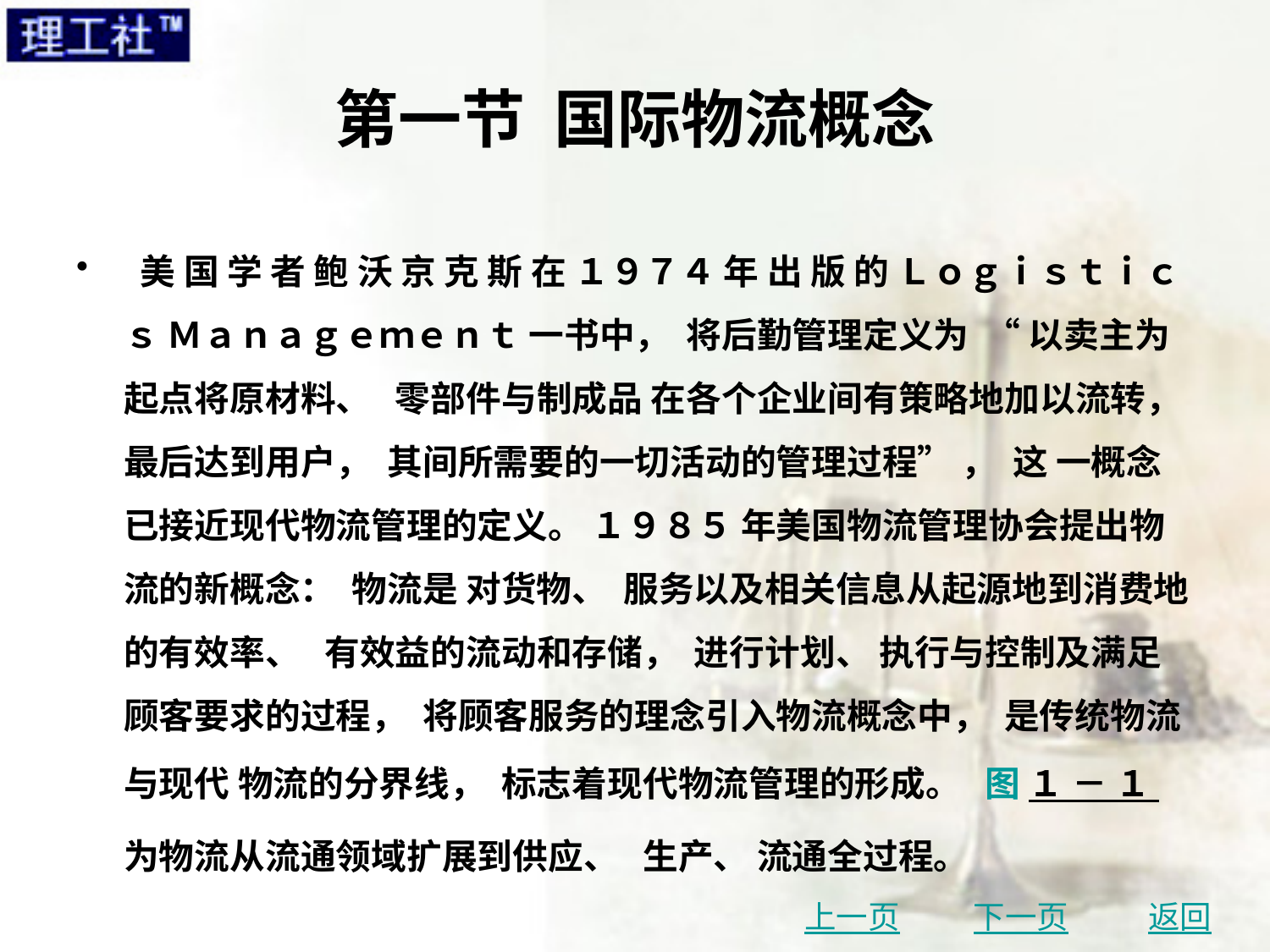

# 第一节  国际物流概念
 美 国 学 者 鲍 沃 京 克 斯 在 １９７４ 年 出 版 的 Ｌｏｇｉｓｔｉｃｓ Ｍａｎａｇｅｍｅｎｔ 一书中，  将后勤管理定义为  “ 以卖主为起点将原材料、   零部件与制成品 在各个企业间有策略地加以流转，  最后达到用户，  其间所需要的一切活动的管理过程” ，  这 一概念已接近现代物流管理的定义。 １９８５ 年美国物流管理协会提出物流的新概念：  物流是 对货物、  服务以及相关信息从起源地到消费地的有效率、   有效益的流动和存储，  进行计划、 执行与控制及满足顾客要求的过程，  将顾客服务的理念引入物流概念中，  是传统物流与现代 物流的分界线，  标志着现代物流管理的形成。   图 １ － １ 为物流从流通领域扩展到供应、   生产、 流通全过程。

上一页
下一页
返回